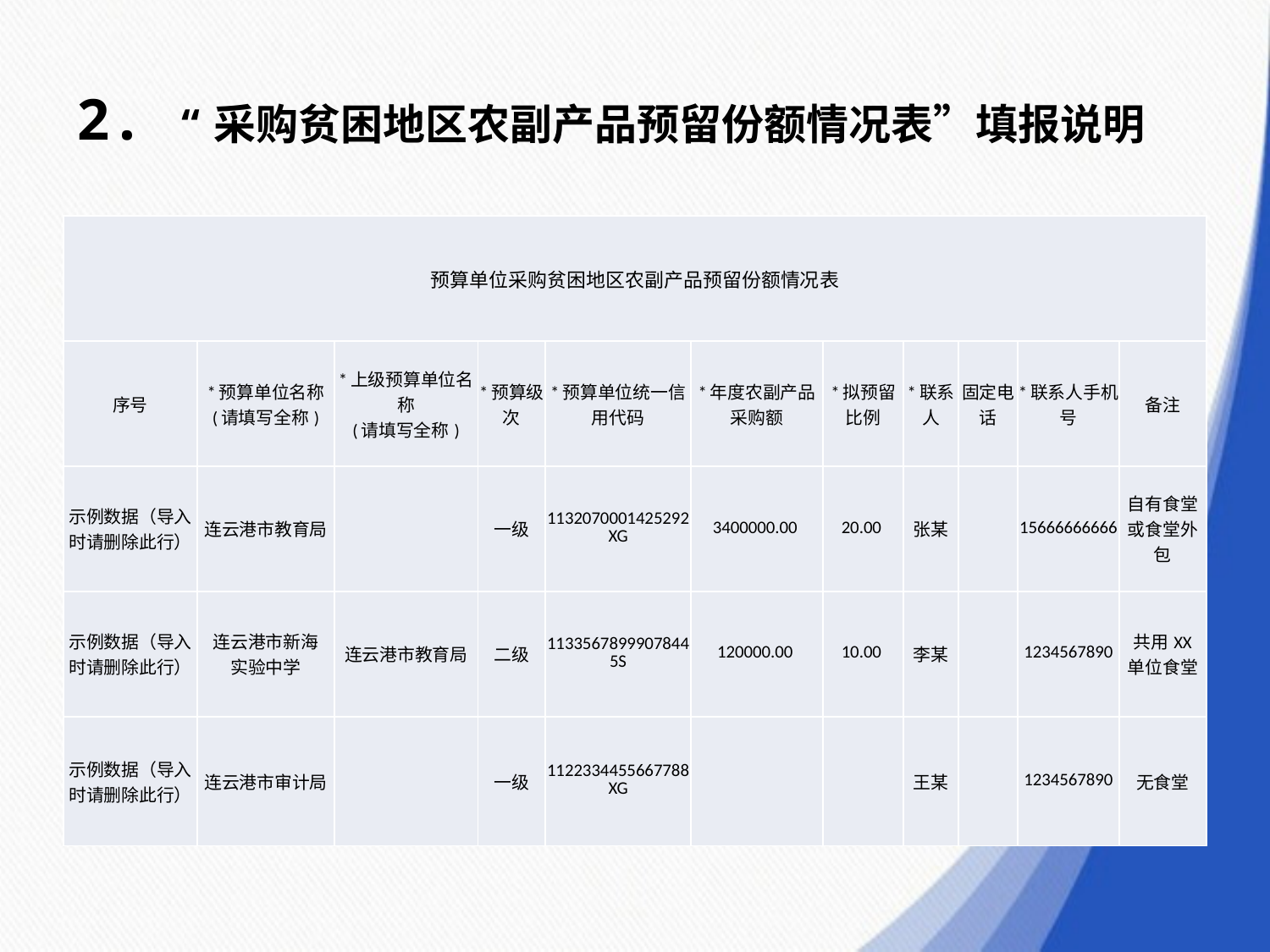

# 2. “采购贫困地区农副产品预留份额情况表”填报说明

| 预算单位采购贫困地区农副产品预留份额情况表 |  |  |  |  |  |  |  |  |  |  |
| --- | --- | --- | --- | --- | --- | --- | --- | --- | --- | --- |
| 序号 | \*预算单位名称 (请填写全称) | \*上级预算单位名称 (请填写全称) | \*预算级次 | \*预算单位统一信用代码 | \*年度农副产品采购额 | \*拟预留比例 | \*联系人 | 固定电话 | \*联系人手机号 | 备注 |
| 示例数据（导入时请删除此行） | 连云港市教育局 |  | 一级 | 1132070001425292XG | 3400000.00 | 20.00 | 张某 |  | 15666666666 | 自有食堂 或食堂外包 |
| 示例数据（导入时请删除此行） | 连云港市新海 实验中学 | 连云港市教育局 | 二级 | 11335678999078445S | 120000.00 | 10.00 | 李某 |  | 1234567890 | 共用XX 单位食堂 |
| 示例数据（导入时请删除此行） | 连云港市审计局 |  | 一级 | 1122334455667788XG |  |  | 王某 |  | 1234567890 | 无食堂 |